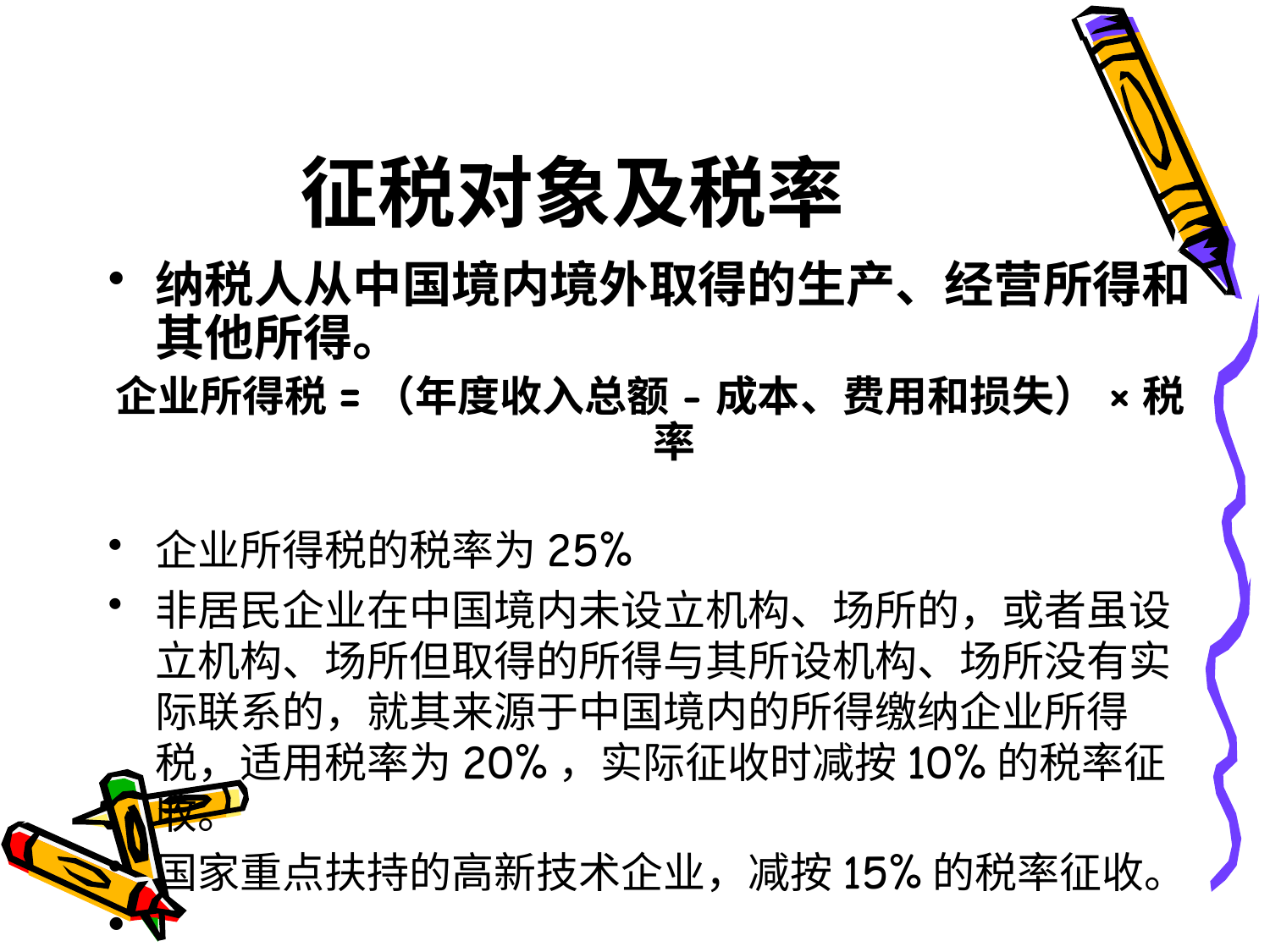

# 征税对象及税率
纳税人从中国境内境外取得的生产、经营所得和其他所得。
企业所得税=（年度收入总额-成本、费用和损失）×税率

企业所得税的税率为25%
非居民企业在中国境内未设立机构、场所的，或者虽设立机构、场所但取得的所得与其所设机构、场所没有实际联系的，就其来源于中国境内的所得缴纳企业所得税，适用税率为20%，实际征收时减按10%的税率征收。
国家重点扶持的高新技术企业，减按15%的税率征收。